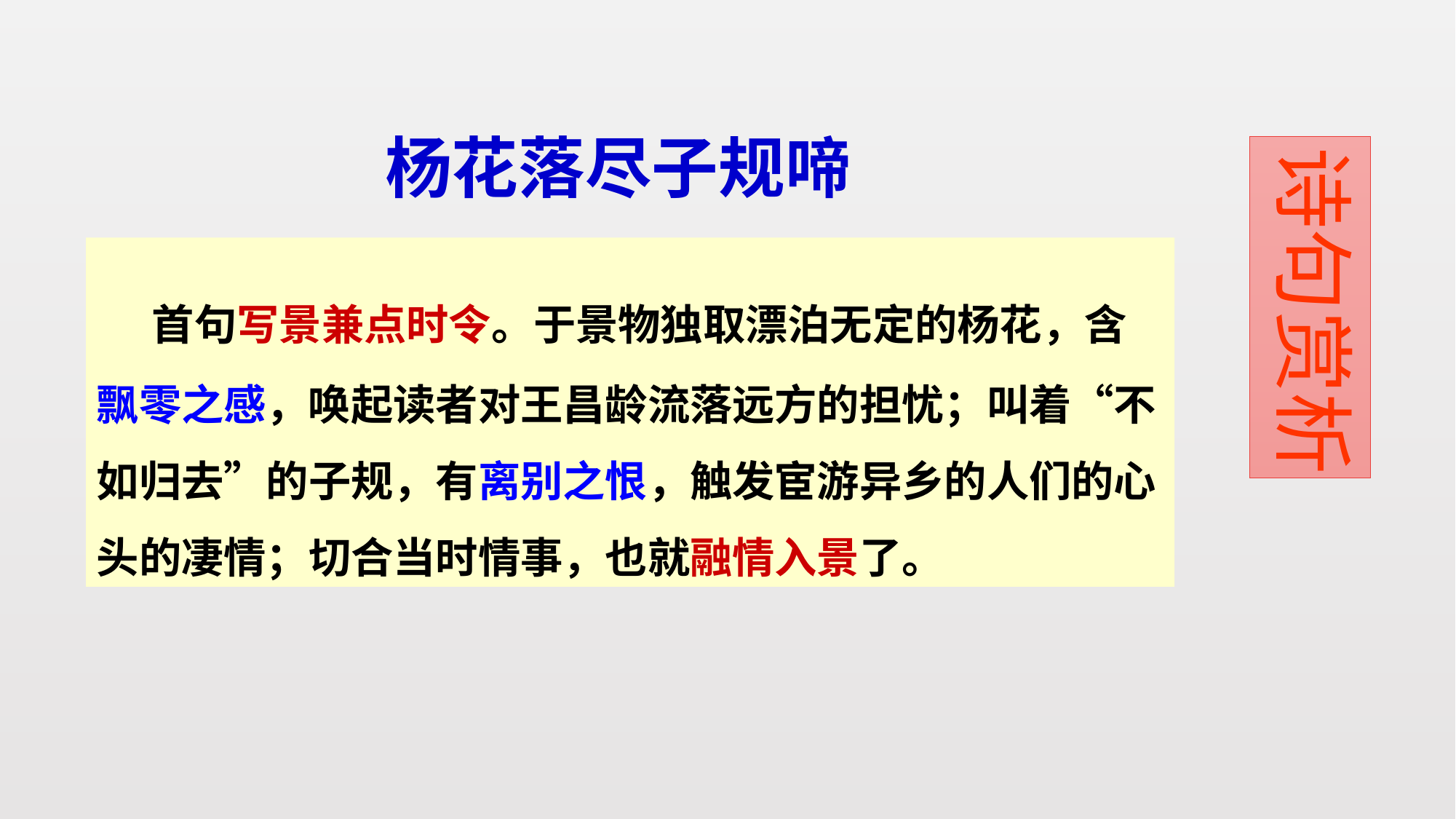

杨花落尽子规啼
诗句赏析
   首句写景兼点时令。于景物独取漂泊无定的杨花，含飘零之感，唤起读者对王昌龄流落远方的担忧；叫着“不如归去”的子规，有离别之恨，触发宦游异乡的人们的心头的凄情；切合当时情事，也就融情入景了。